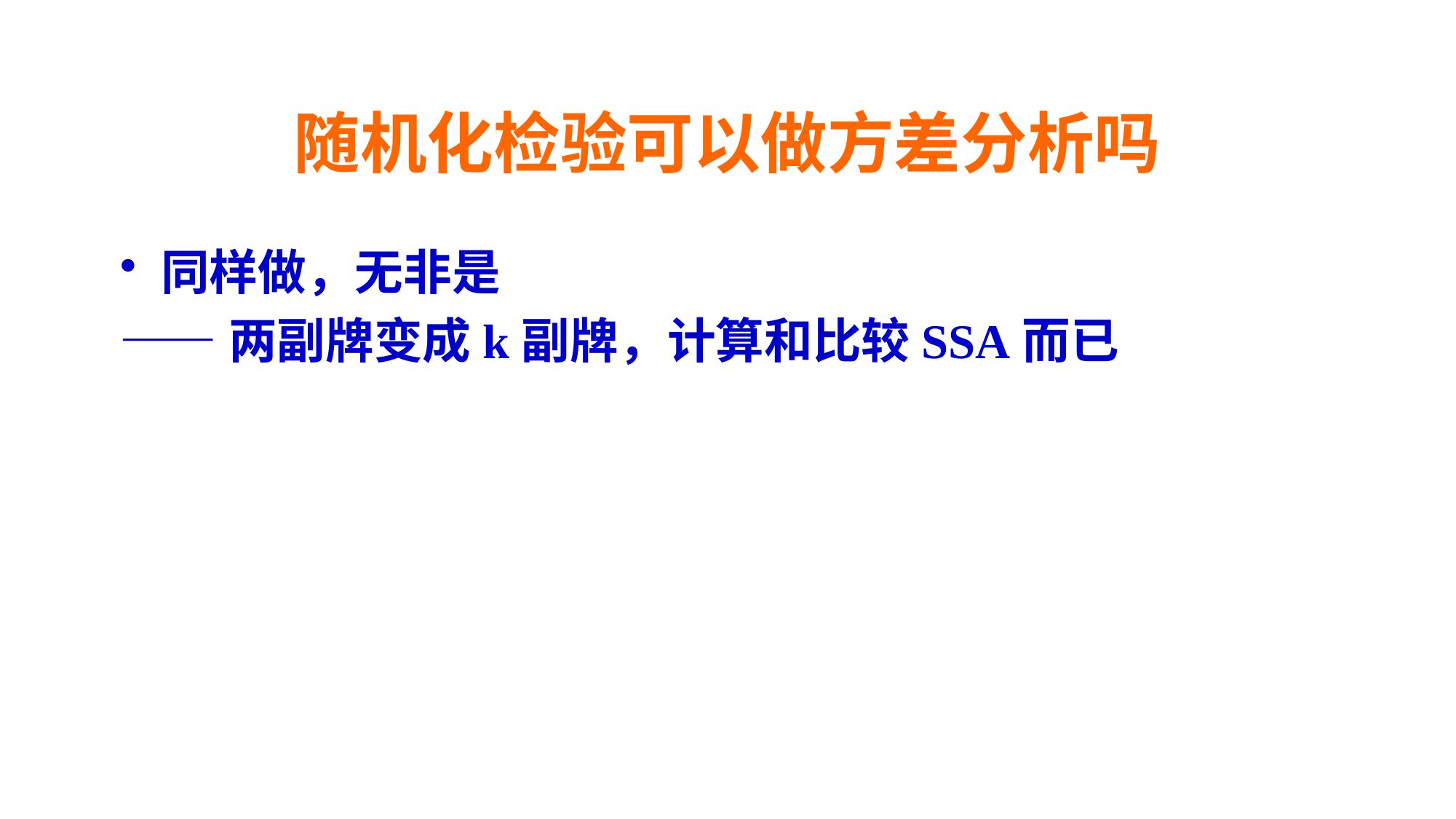

# 随机化检验可以做方差分析吗
同样做，无非是
——两副牌变成k副牌，计算和比较SSA而已